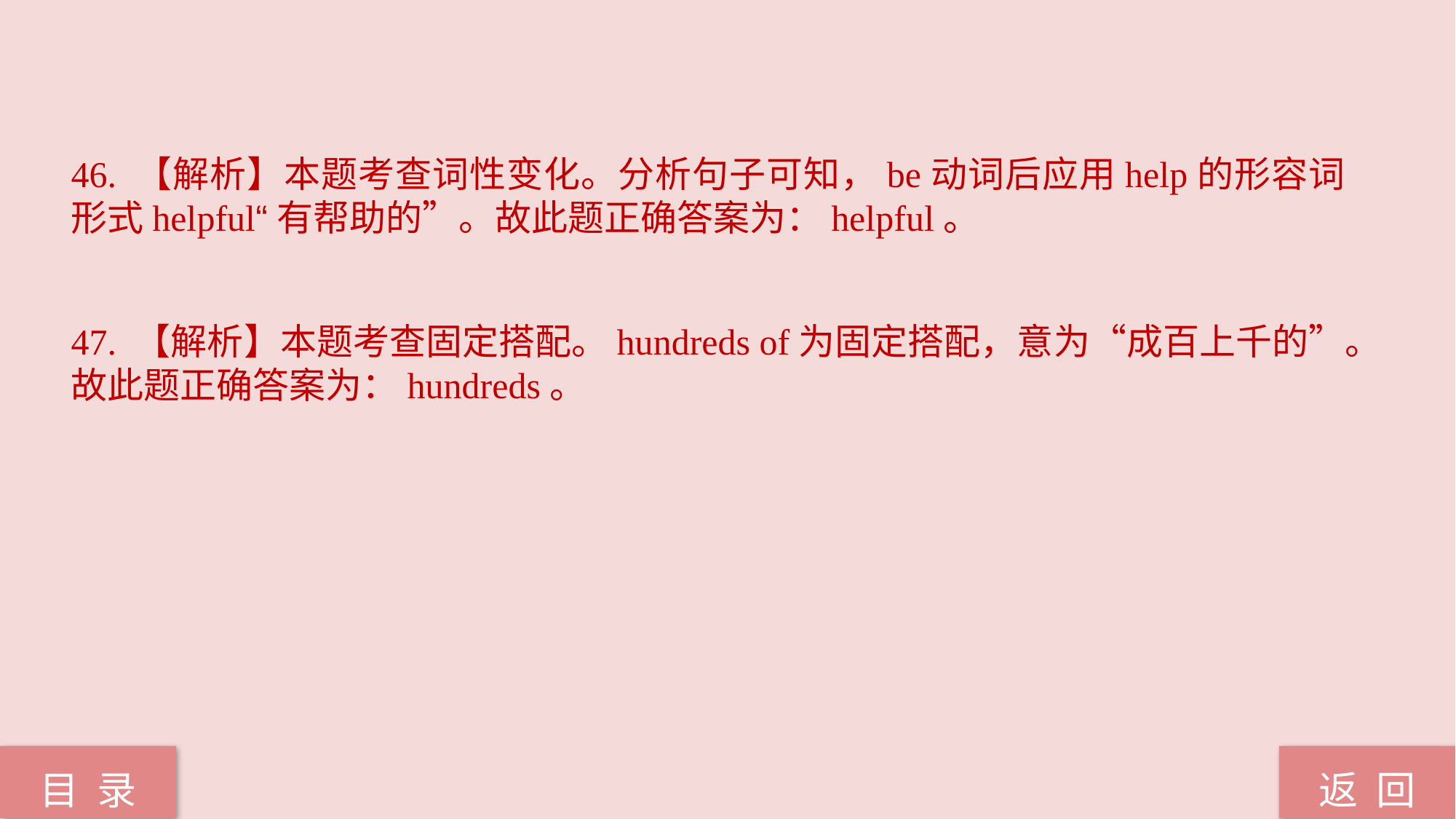

46. 【解析】本题考查词性变化。分析句子可知，be动词后应用help的形容词形式helpful“有帮助的”。故此题正确答案为：helpful。

47. 【解析】本题考查固定搭配。hundreds of为固定搭配，意为“成百上千的”。故此题正确答案为：hundreds。
返  回